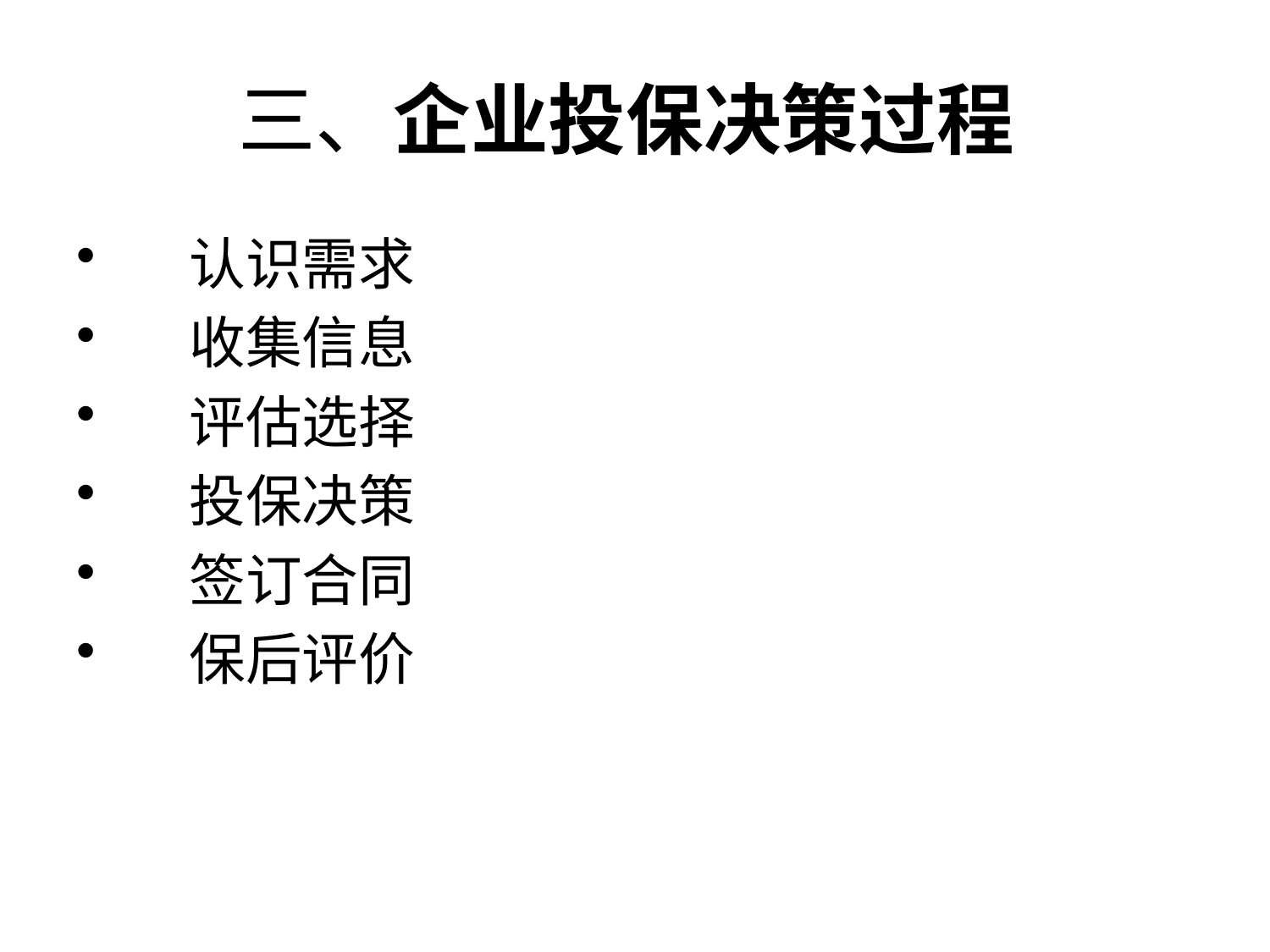

# 三、企业投保决策过程
认识需求
收集信息
评估选择
投保决策
签订合同
保后评价